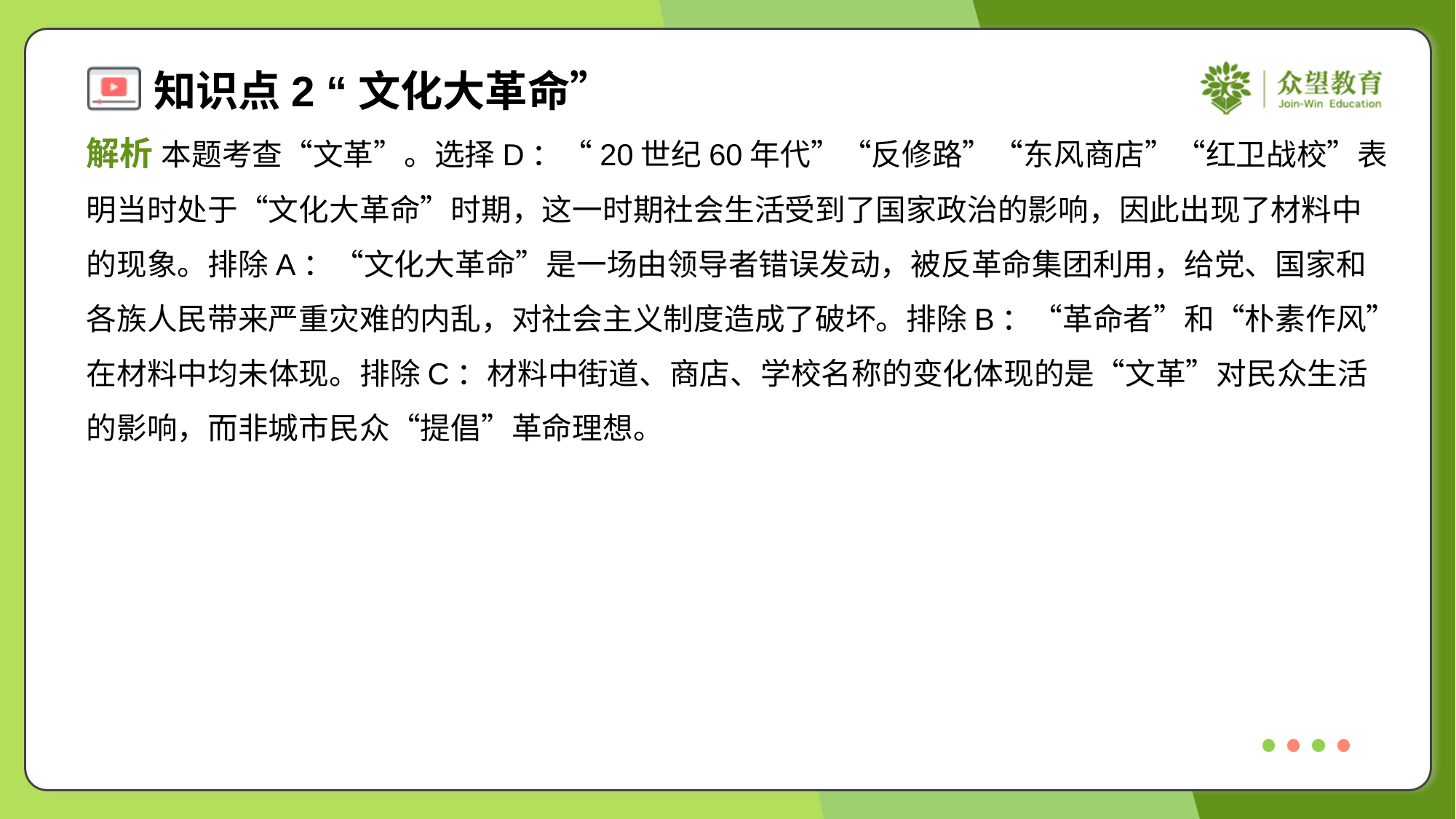

解析 本题考查“文革”。选择D：“20世纪60年代”“反修路”“东风商店”“红卫战校”表
明当时处于“文化大革命”时期，这一时期社会生活受到了国家政治的影响，因此出现了材料中
的现象。排除A：“文化大革命”是一场由领导者错误发动，被反革命集团利用，给党、国家和
各族人民带来严重灾难的内乱，对社会主义制度造成了破坏。排除B：“革命者”和“朴素作风”
在材料中均未体现。排除C：材料中街道、商店、学校名称的变化体现的是“文革”对民众生活
的影响，而非城市民众“提倡”革命理想。